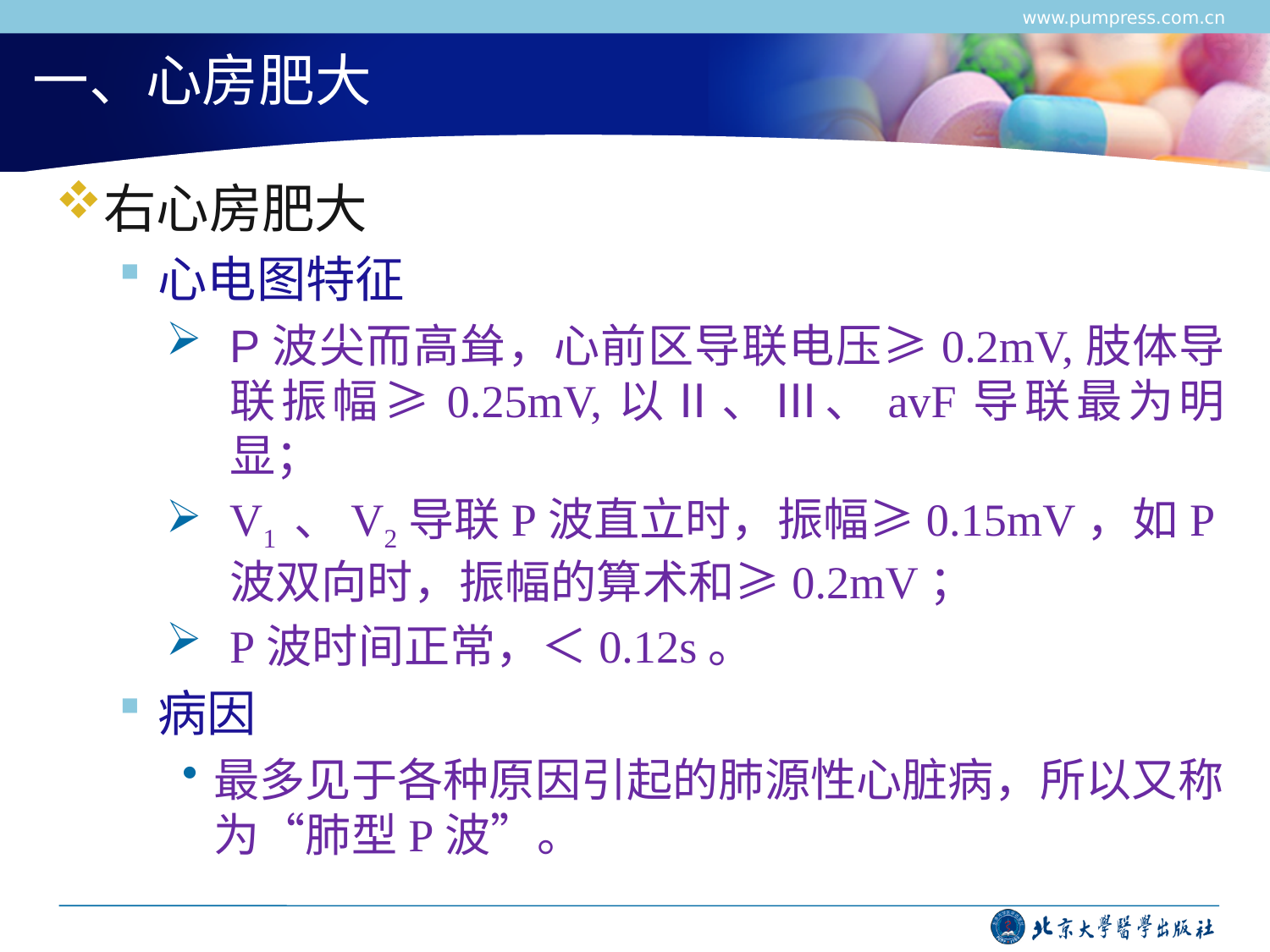

www.pumpress.com.cn
# 一、心房肥大
右心房肥大
心电图特征
P波尖而高耸，心前区导联电压≥0.2mV,肢体导联振幅≥0.25mV,以Ⅱ、Ⅲ、avF导联最为明显；
V1 、V2导联P波直立时，振幅≥0.15mV，如P波双向时，振幅的算术和≥0.2mV；
P波时间正常，＜0.12s。
病因
最多见于各种原因引起的肺源性心脏病，所以又称为“肺型P波”。